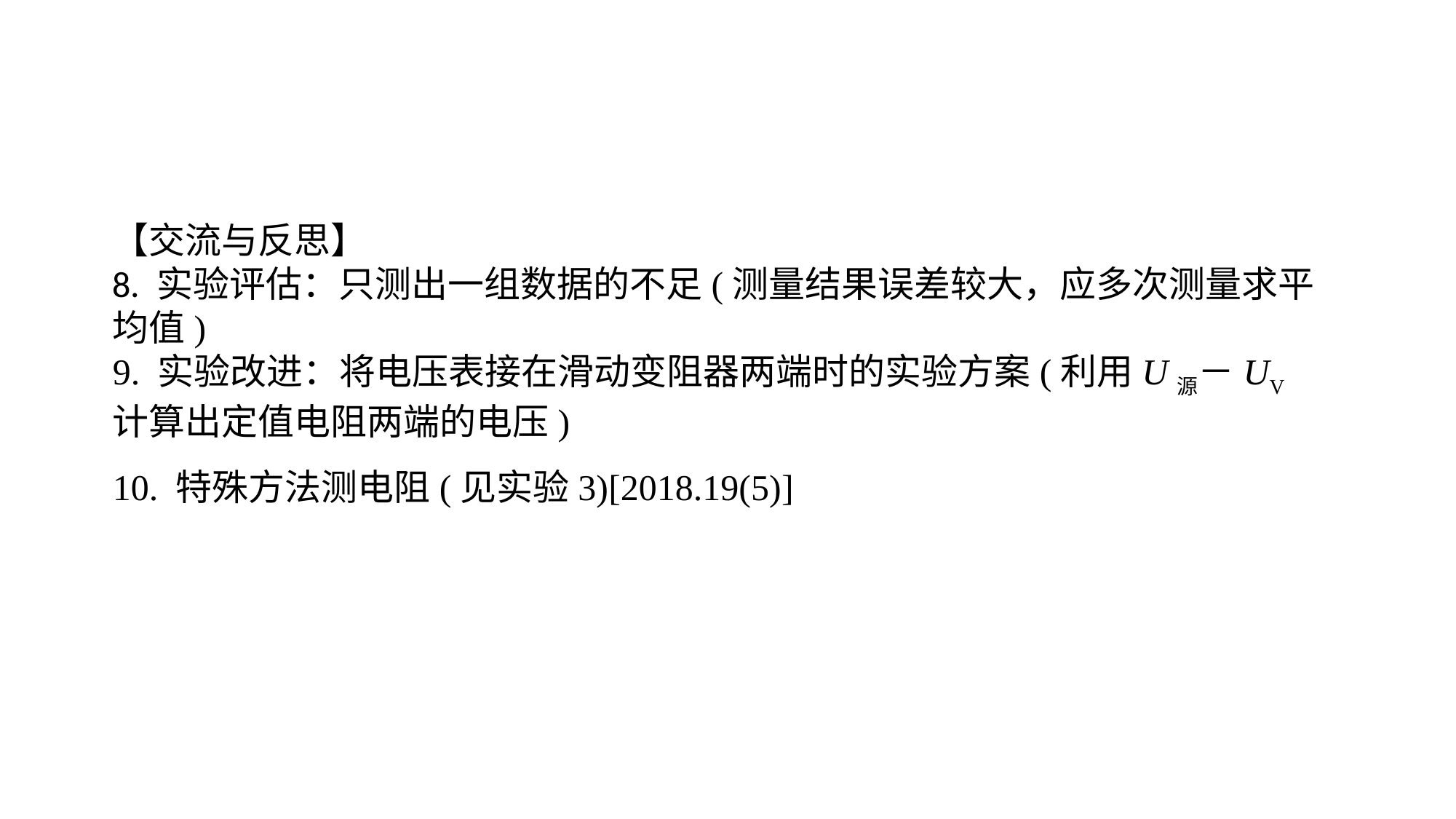

【交流与反思】8. 实验评估：只测出一组数据的不足(测量结果误差较大，应多次测量求平均值)9. 实验改进：将电压表接在滑动变阻器两端时的实验方案(利用U源－UV计算出定值电阻两端的电压)10. 特殊方法测电阻(见实验3)[2018.19(5)]